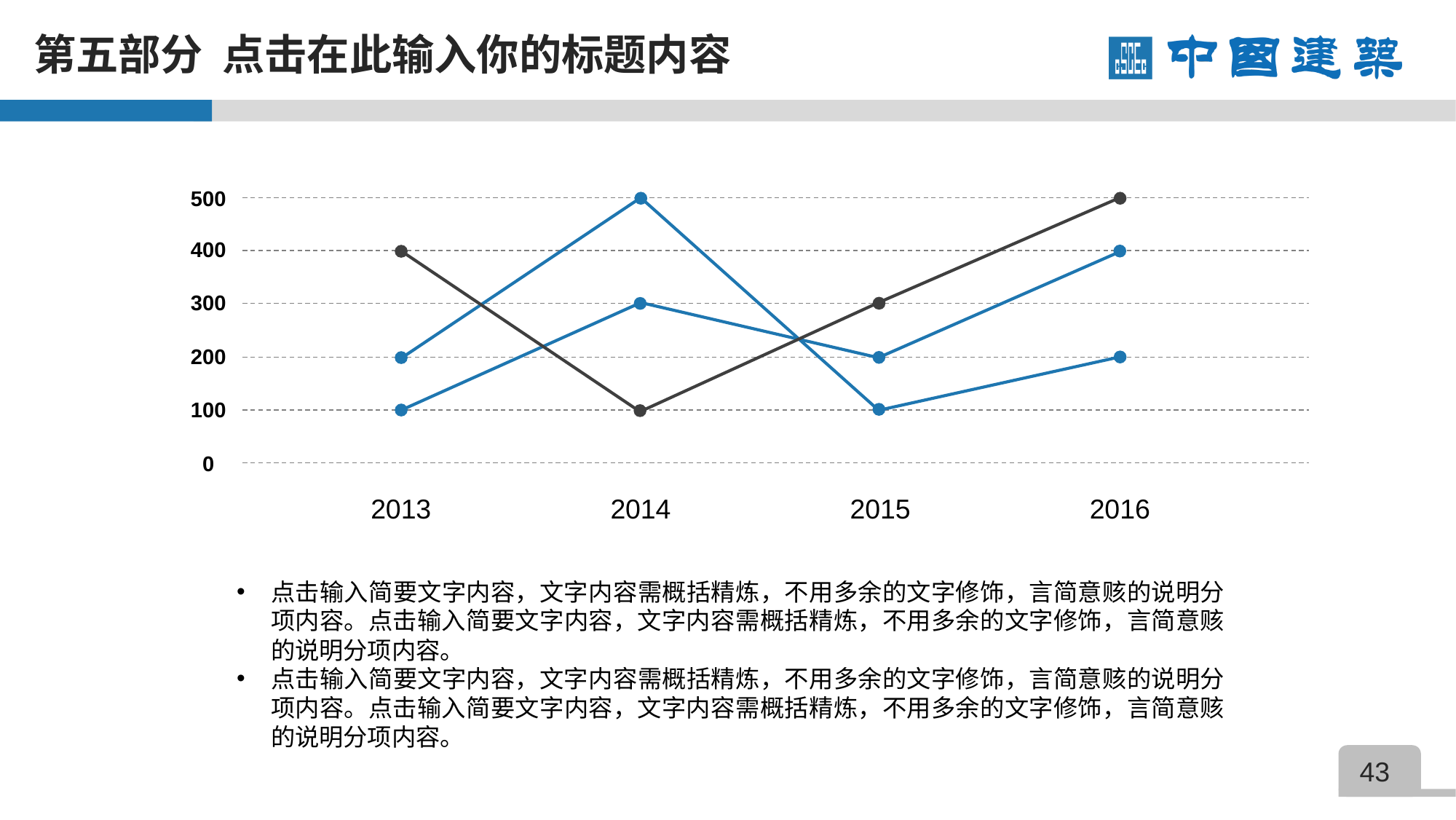

第五部分  点击在此输入你的标题内容
500

400

300
200
100
0
2013
2014
2015
2016

点击输入简要文字内容，文字内容需概括精炼，不用多余的文字修饰，言简意赅的说明分项内容。点击输入简要文字内容，文字内容需概括精炼，不用多余的文字修饰，言简意赅的说明分项内容。
点击输入简要文字内容，文字内容需概括精炼，不用多余的文字修饰，言简意赅的说明分项内容。点击输入简要文字内容，文字内容需概括精炼，不用多余的文字修饰，言简意赅的说明分项内容。